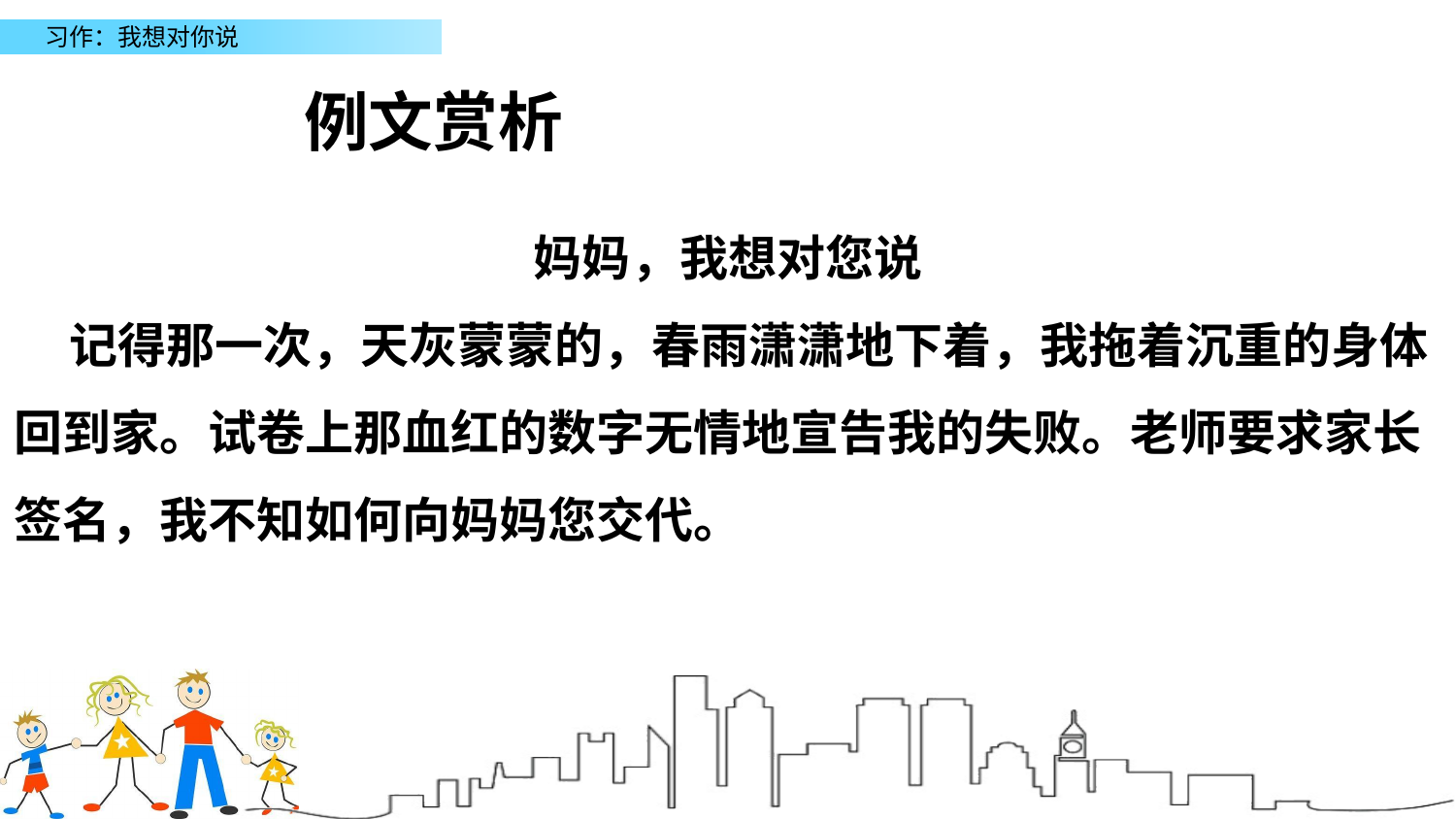

# 例文赏析
妈妈，我想对您说
    记得那一次，天灰蒙蒙的，春雨潇潇地下着，我拖着沉重的身体回到家。试卷上那血红的数字无情地宣告我的失败。老师要求家长签名，我不知如何向妈妈您交代。
18